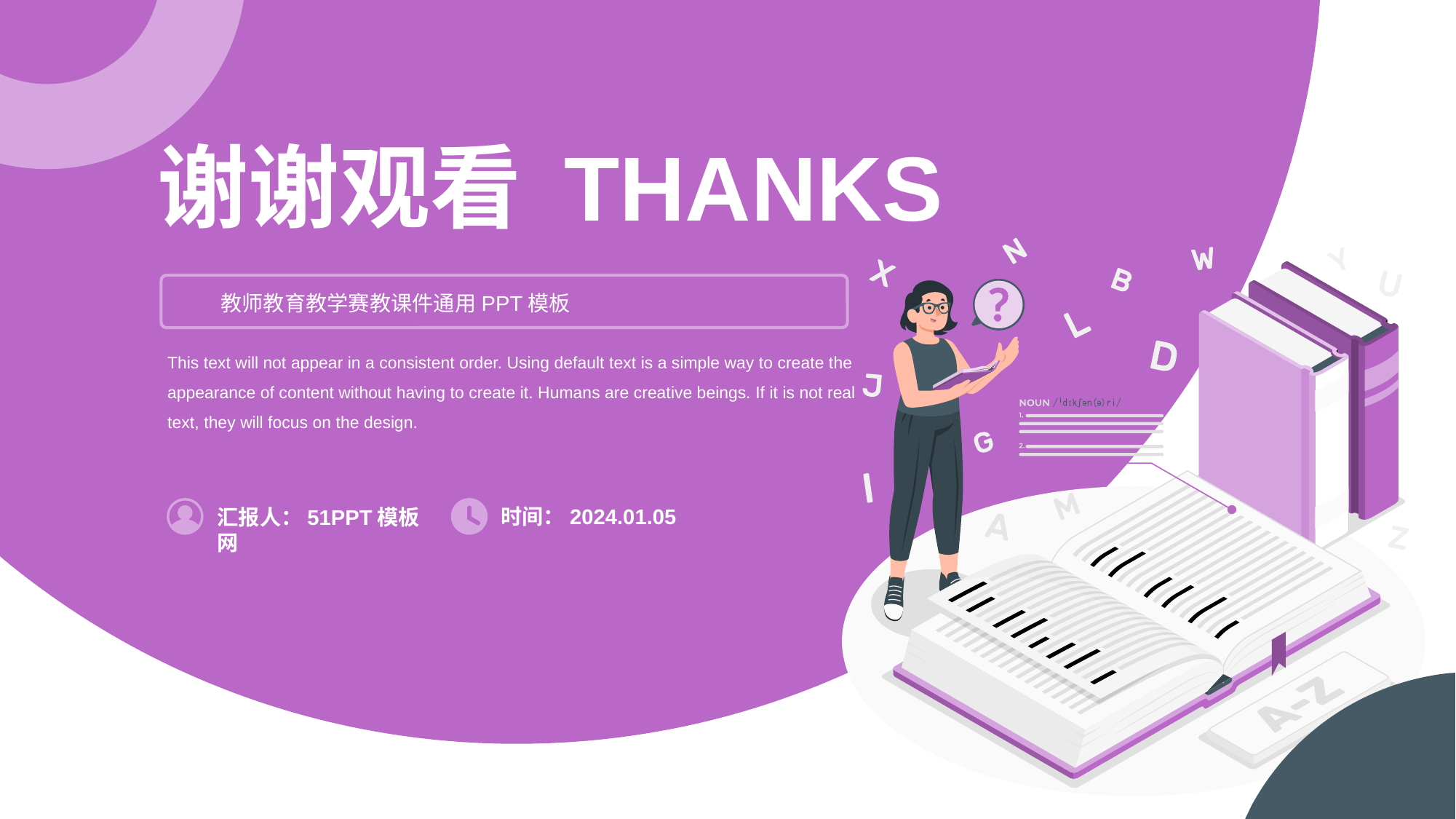

谢谢观看 THANKS

教师教育教学赛教课件通用PPT模板
This text will not appear in a consistent order. Using default text is a simple way to create the appearance of content without having to create it. Humans are creative beings. If it is not real text, they will focus on the design.
时间：2024.01.05

汇报人：51PPT模板网